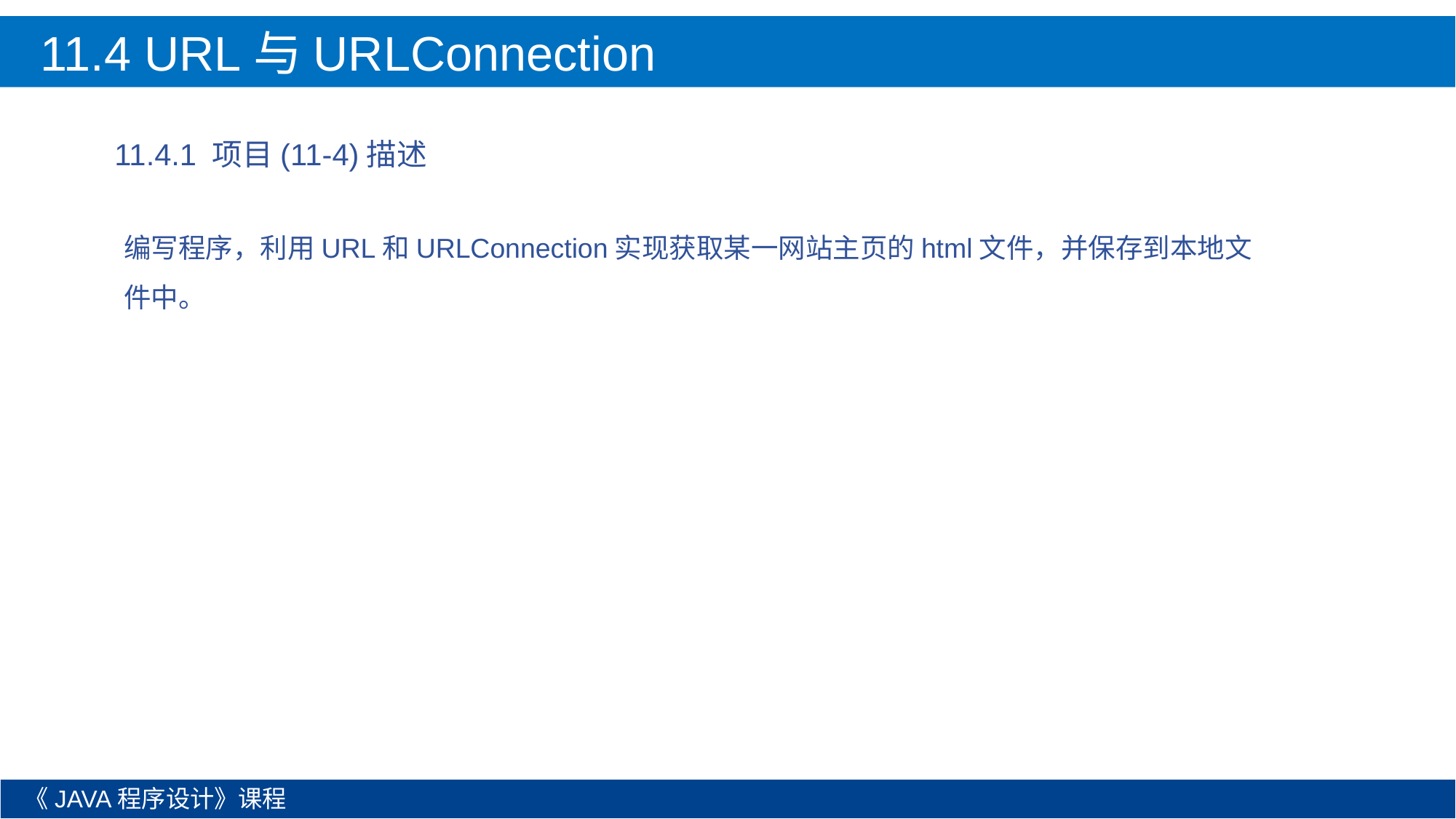

11.4 URL与URLConnection
11.4.1 项目(11-4)描述
编写程序，利用URL和URLConnection实现获取某一网站主页的html文件，并保存到本地文件中。
《JAVA程序设计》课程